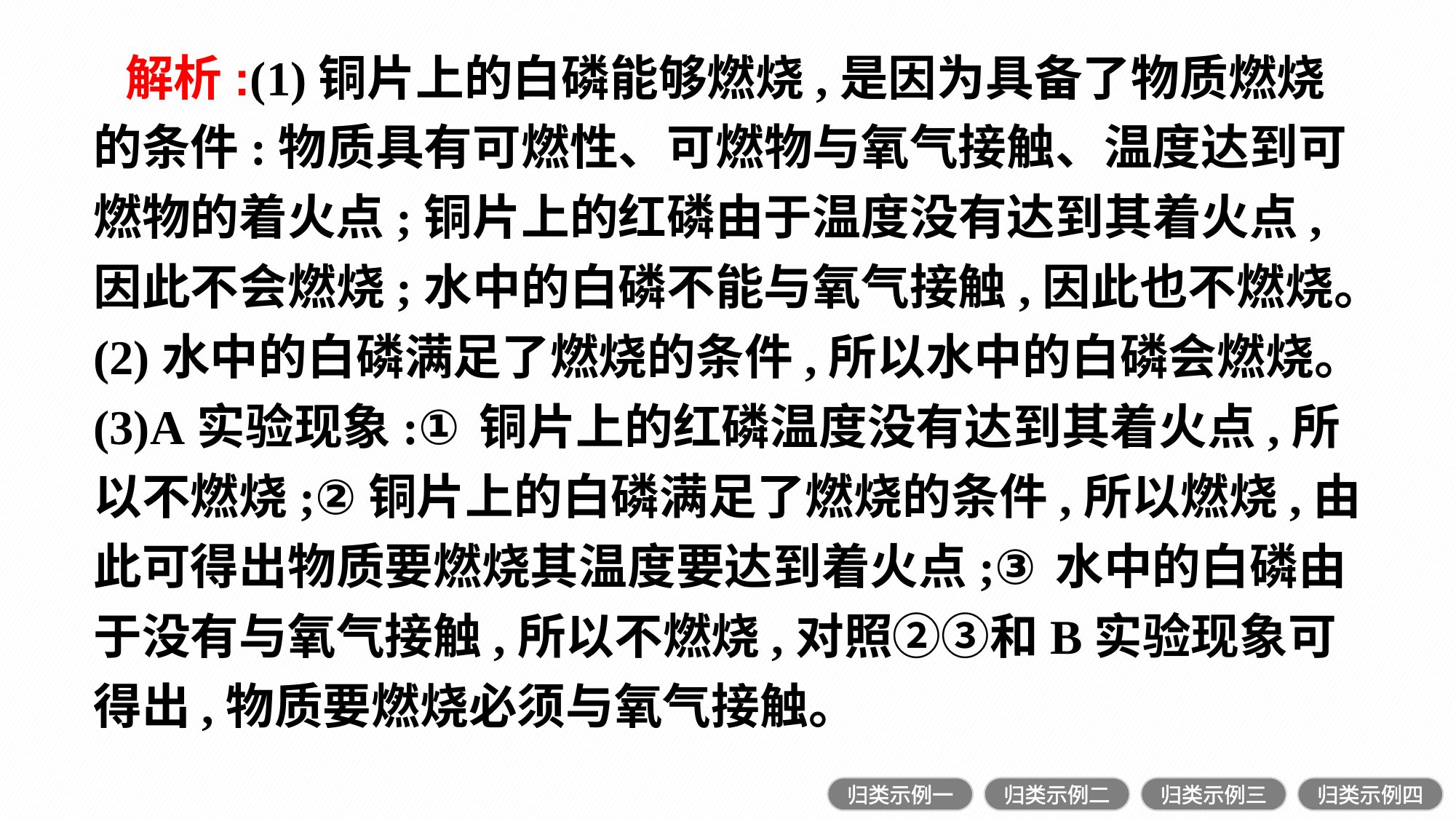

解析:(1)铜片上的白磷能够燃烧,是因为具备了物质燃烧的条件:物质具有可燃性、可燃物与氧气接触、温度达到可燃物的着火点;铜片上的红磷由于温度没有达到其着火点,因此不会燃烧;水中的白磷不能与氧气接触,因此也不燃烧。(2)水中的白磷满足了燃烧的条件,所以水中的白磷会燃烧。(3)A实验现象:①铜片上的红磷温度没有达到其着火点,所以不燃烧;②铜片上的白磷满足了燃烧的条件,所以燃烧,由此可得出物质要燃烧其温度要达到着火点;③水中的白磷由于没有与氧气接触,所以不燃烧,对照②③和B实验现象可得出,物质要燃烧必须与氧气接触。